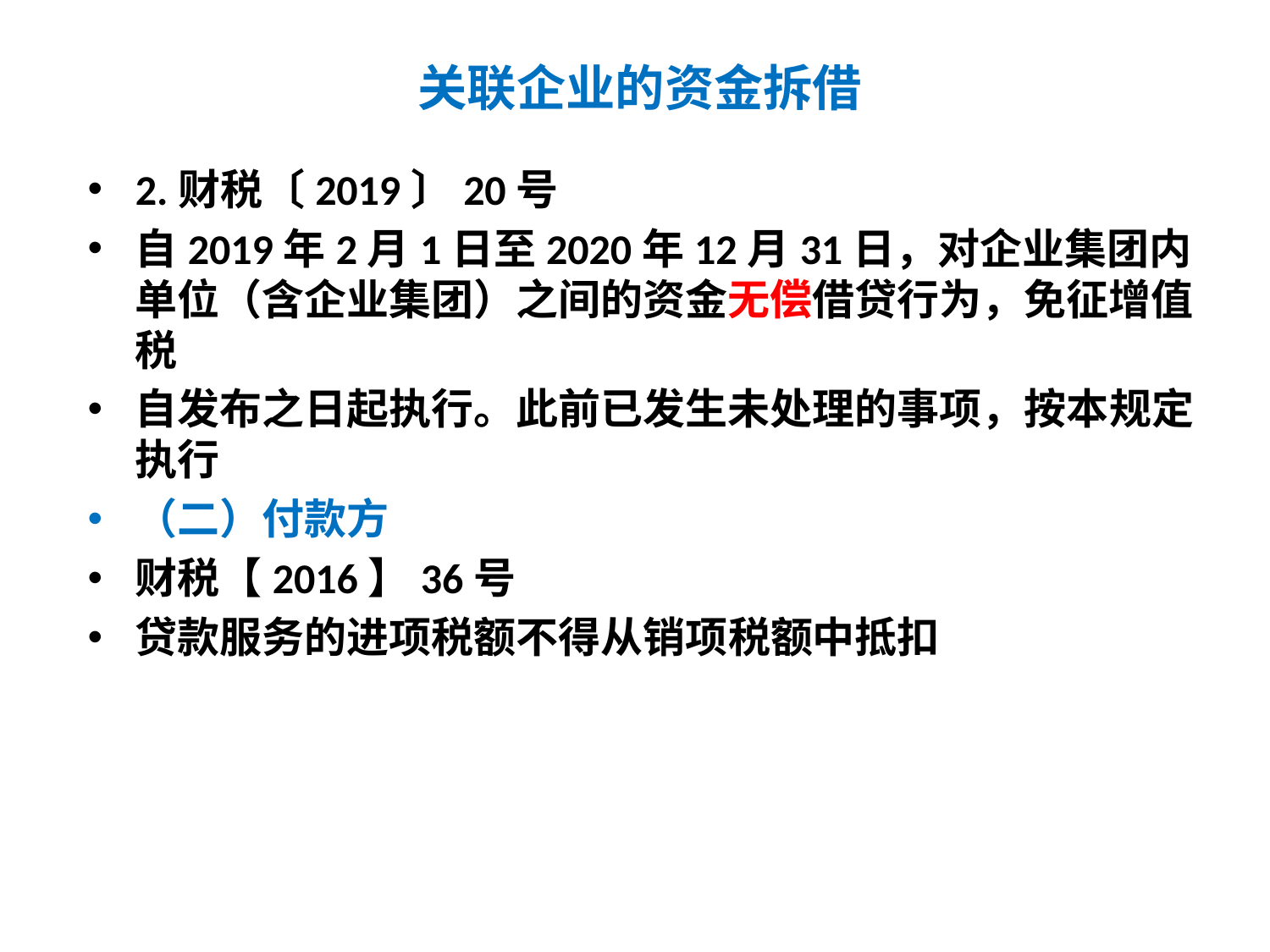

# 关联企业的资金拆借
2.财税〔2019〕20号
自2019年2月1日至2020年12月31日，对企业集团内单位（含企业集团）之间的资金无偿借贷行为，免征增值税
自发布之日起执行。此前已发生未处理的事项，按本规定执行
（二）付款方
财税【2016】36号
贷款服务的进项税额不得从销项税额中抵扣